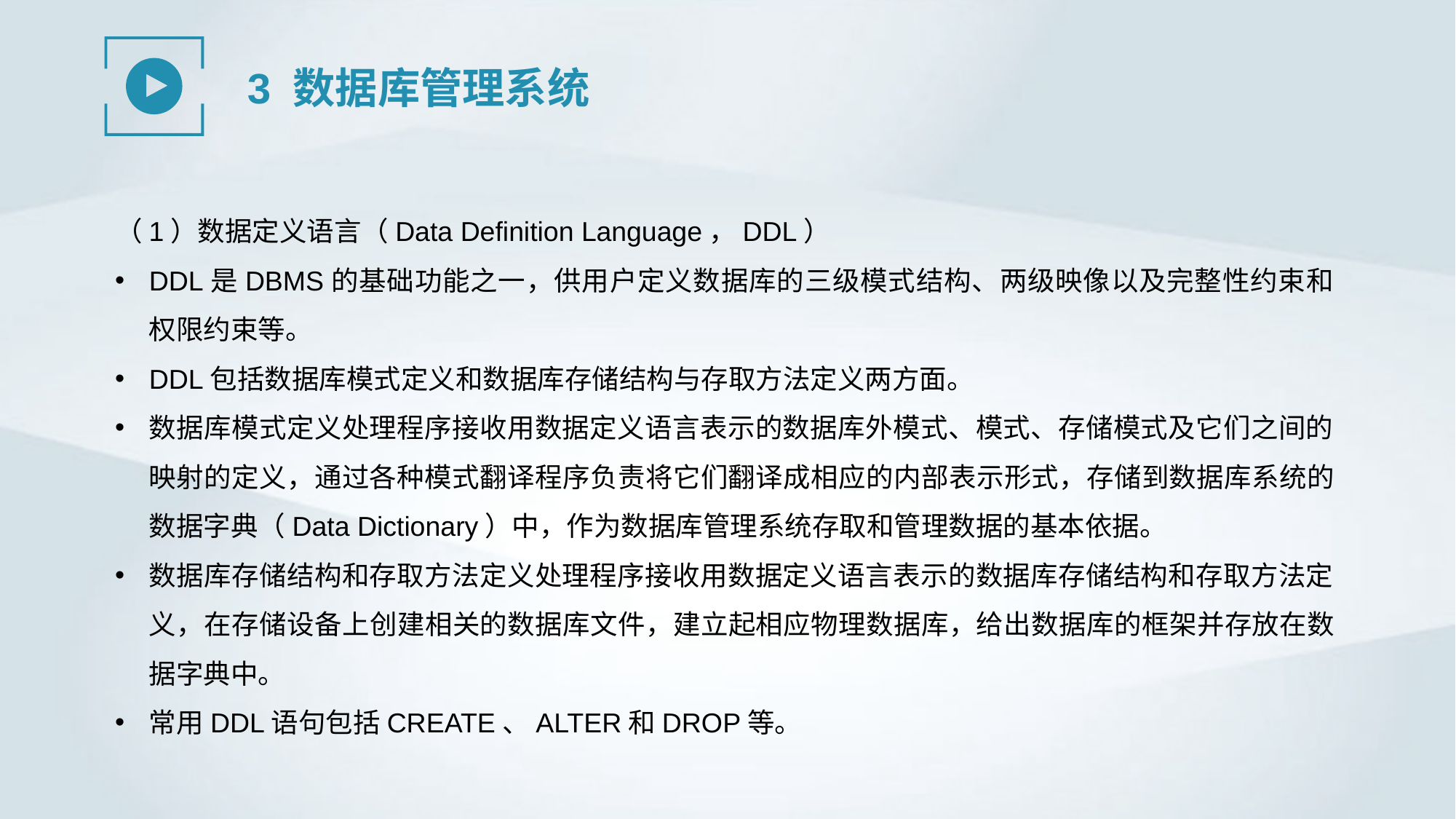

3 数据库管理系统
（1）数据定义语言（Data Definition Language，DDL）
DDL是DBMS的基础功能之一，供用户定义数据库的三级模式结构、两级映像以及完整性约束和权限约束等。
DDL包括数据库模式定义和数据库存储结构与存取方法定义两方面。
数据库模式定义处理程序接收用数据定义语言表示的数据库外模式、模式、存储模式及它们之间的映射的定义，通过各种模式翻译程序负责将它们翻译成相应的内部表示形式，存储到数据库系统的数据字典（Data Dictionary）中，作为数据库管理系统存取和管理数据的基本依据。
数据库存储结构和存取方法定义处理程序接收用数据定义语言表示的数据库存储结构和存取方法定义，在存储设备上创建相关的数据库文件，建立起相应物理数据库，给出数据库的框架并存放在数据字典中。
常用DDL语句包括CREATE、ALTER和DROP等。